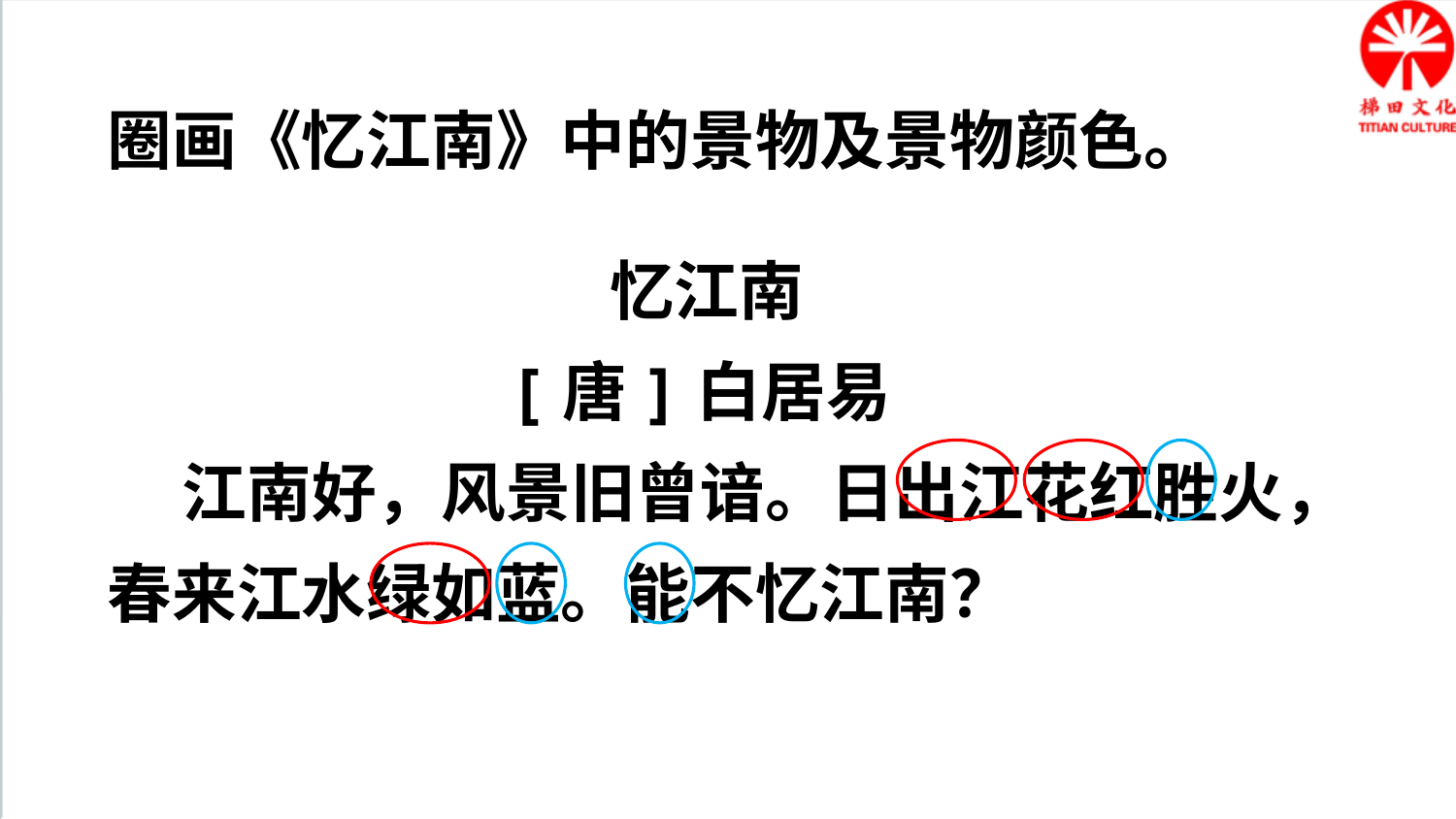

圈画《忆江南》中的景物及景物颜色。
忆江南
[唐]白居易
    江南好，风景旧曾谙。日出江花红胜火，春来江水绿如蓝。能不忆江南？